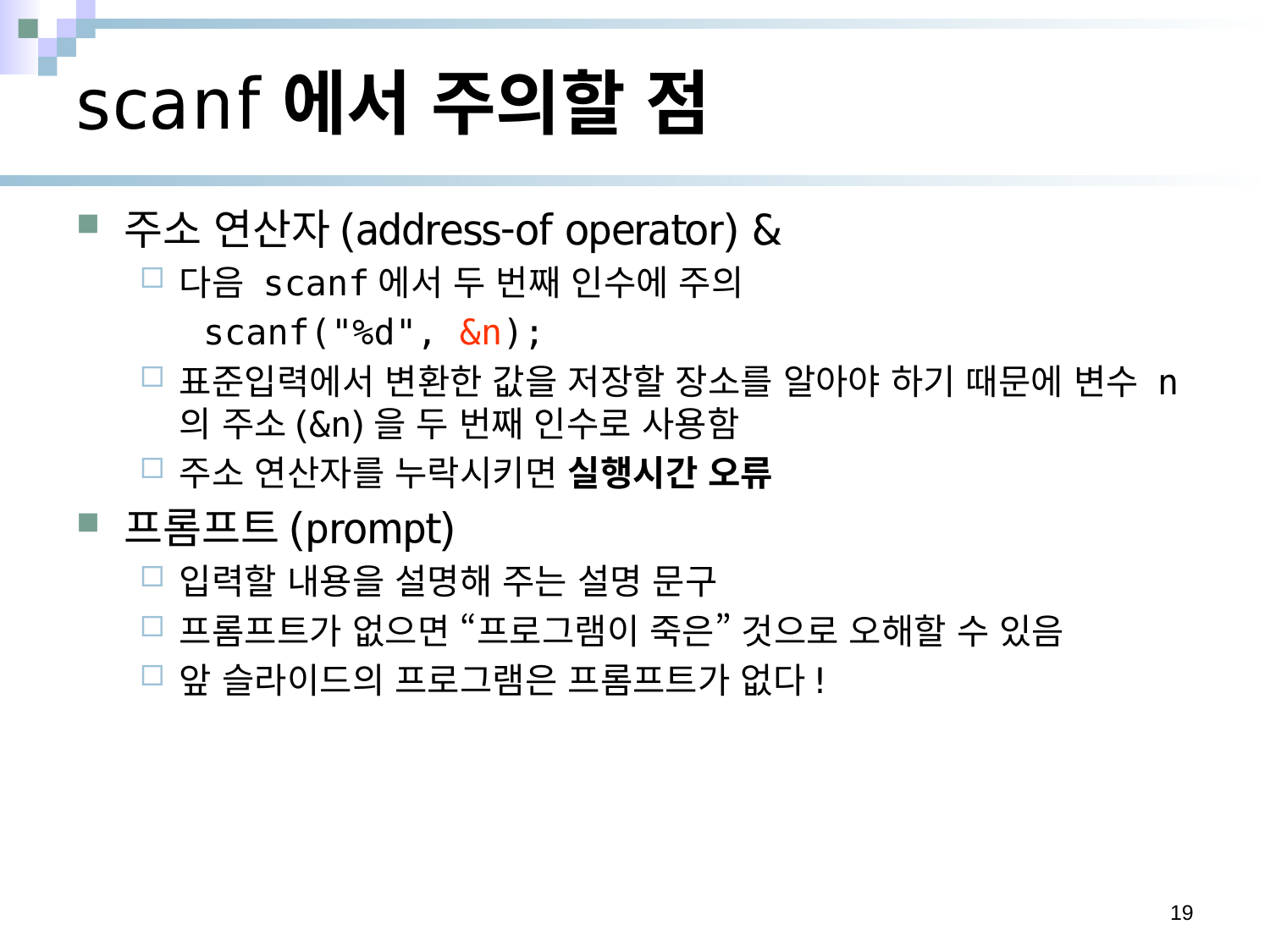

# scanf에서 주의할 점
주소 연산자(address-of operator) &
다음 scanf에서 두 번째 인수에 주의
scanf("%d", &n);
표준입력에서 변환한 값을 저장할 장소를 알아야 하기 때문에 변수 n의 주소(&n)을 두 번째 인수로 사용함
주소 연산자를 누락시키면 실행시간 오류
프롬프트(prompt)
입력할 내용을 설명해 주는 설명 문구
프롬프트가 없으면 “프로그램이 죽은” 것으로 오해할 수 있음
앞 슬라이드의 프로그램은 프롬프트가 없다!
19